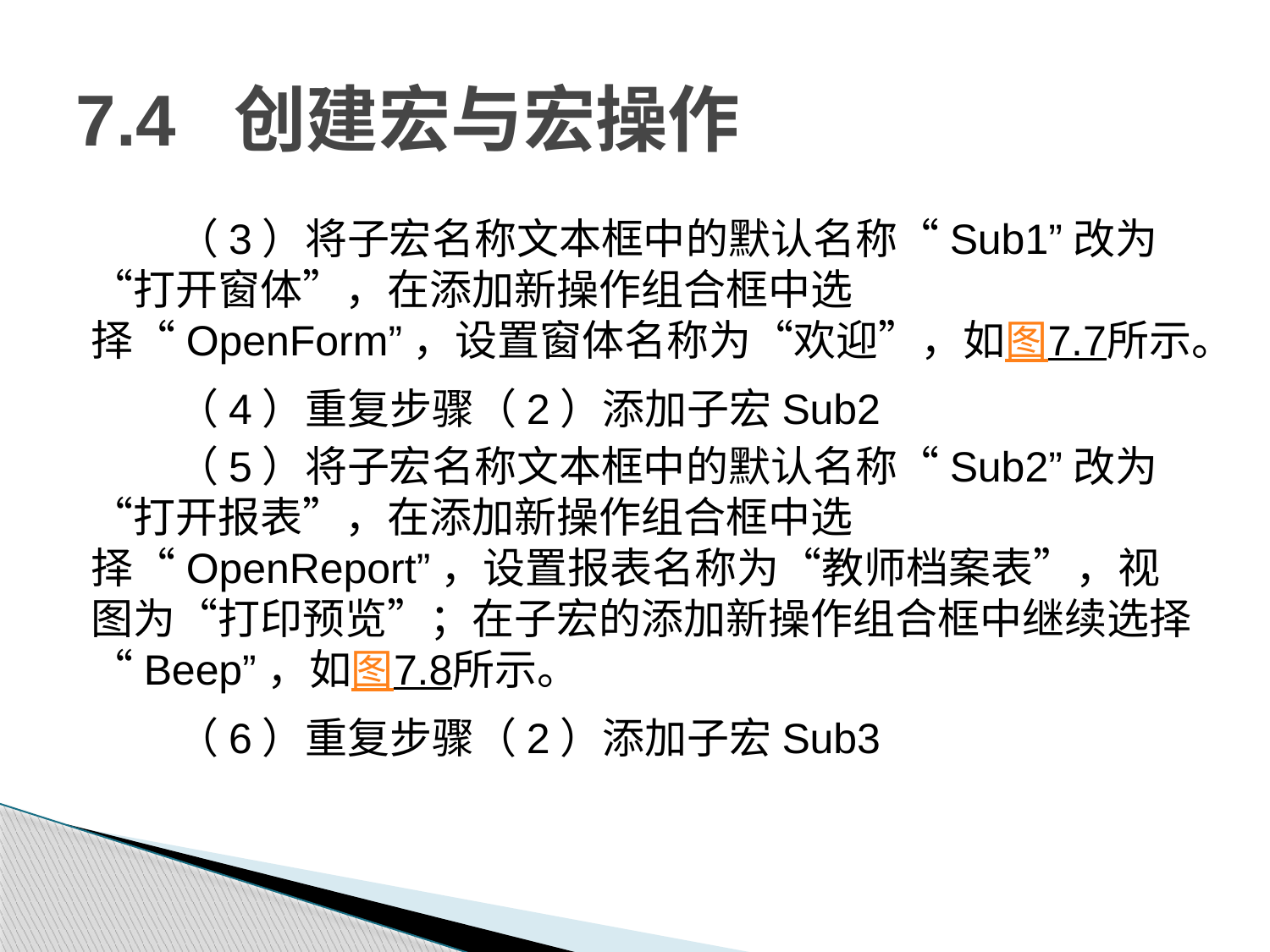

# 7.4  创建宏与宏操作
（3）将子宏名称文本框中的默认名称“Sub1”改为“打开窗体”，在添加新操作组合框中选择“OpenForm”，设置窗体名称为“欢迎”，如图7.7所示。
（4）重复步骤（2）添加子宏Sub2
（5）将子宏名称文本框中的默认名称“Sub2”改为“打开报表”，在添加新操作组合框中选择“OpenReport”，设置报表名称为“教师档案表”，视图为“打印预览”；在子宏的添加新操作组合框中继续选择“Beep”，如图7.8所示。
（6）重复步骤（2）添加子宏Sub3